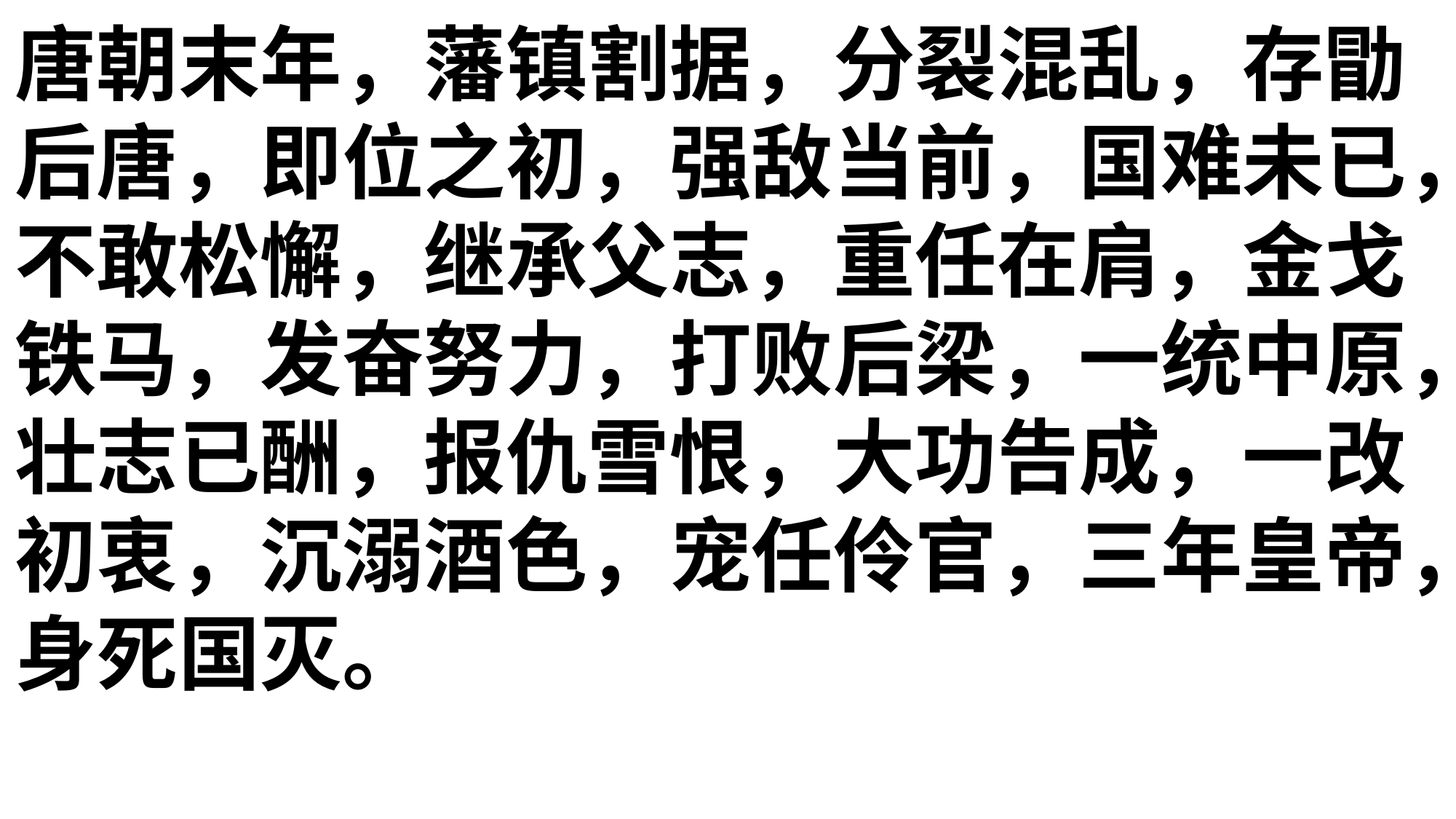

唐朝末年，藩镇割据，分裂混乱，存勖后唐，即位之初，强敌当前，国难未已，不敢松懈，继承父志，重任在肩，金戈铁马，发奋努力，打败后梁，一统中原，壮志已酬，报仇雪恨，大功告成，一改初衷，沉溺酒色，宠任伶官，三年皇帝，身死国灭。